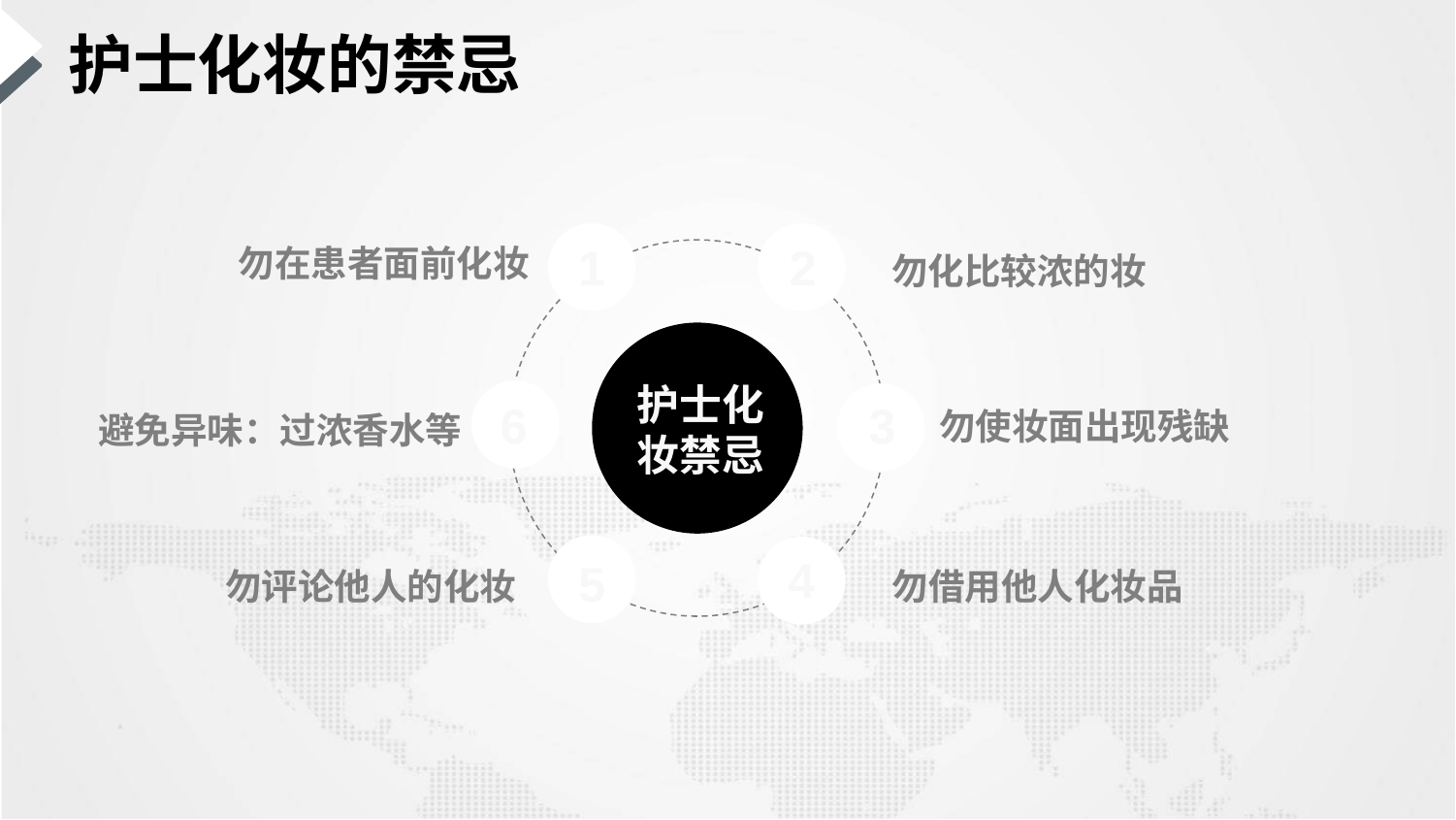

护士化妆的禁忌

1
2
勿在患者面前化妆

勿化比较浓的妆

护士化妆禁忌

6
3
勿使妆面出现残缺
避免异味：过浓香水等

4
5
勿评论他人的化妆
勿借用他人化妆品